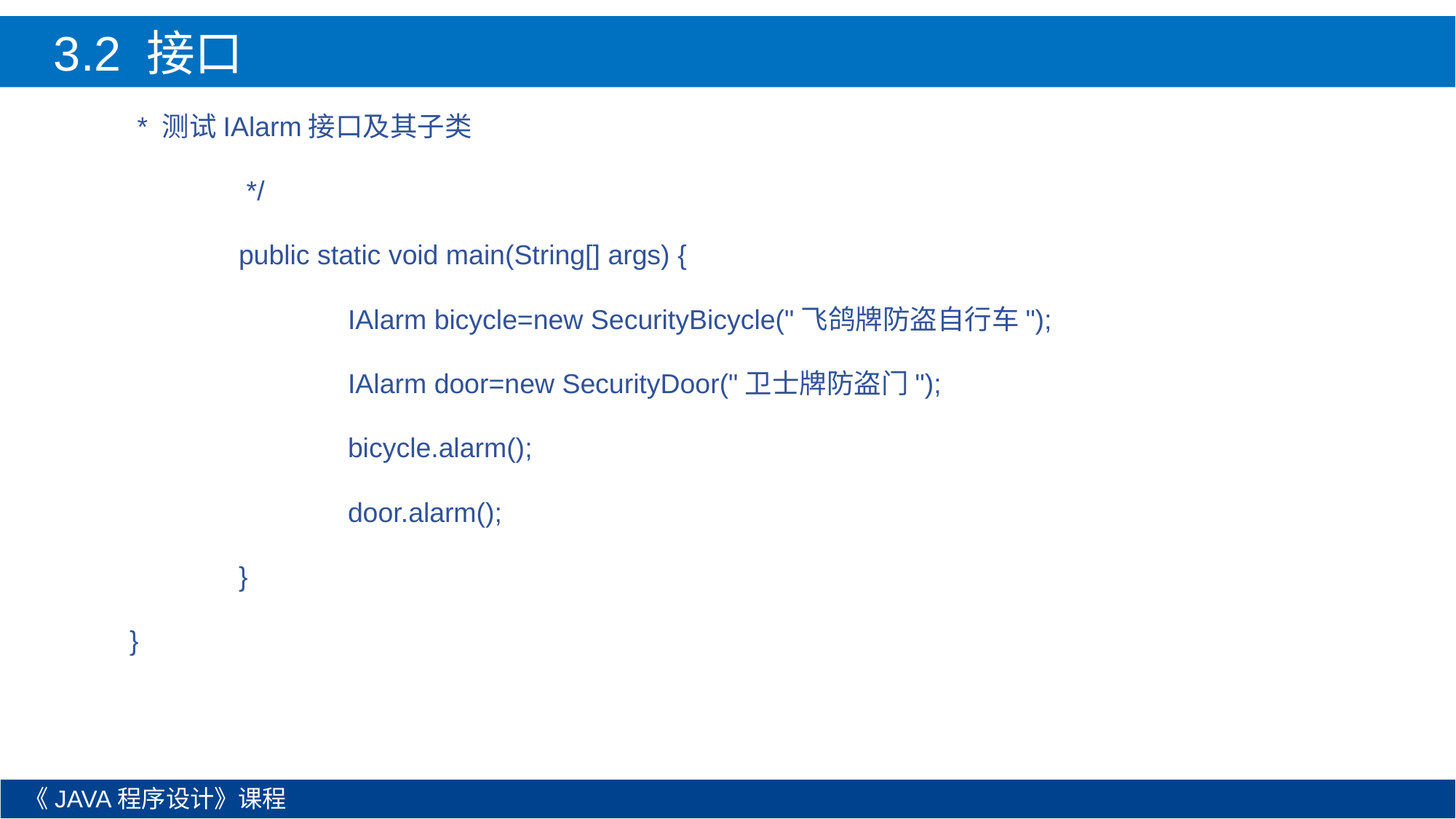

3.2 接口
 * 测试IAlarm接口及其子类
	 */
	public static void main(String[] args) {
		IAlarm bicycle=new SecurityBicycle("飞鸽牌防盗自行车");
		IAlarm door=new SecurityDoor("卫士牌防盗门");
		bicycle.alarm();
		door.alarm();
	}
}
《JAVA程序设计》课程